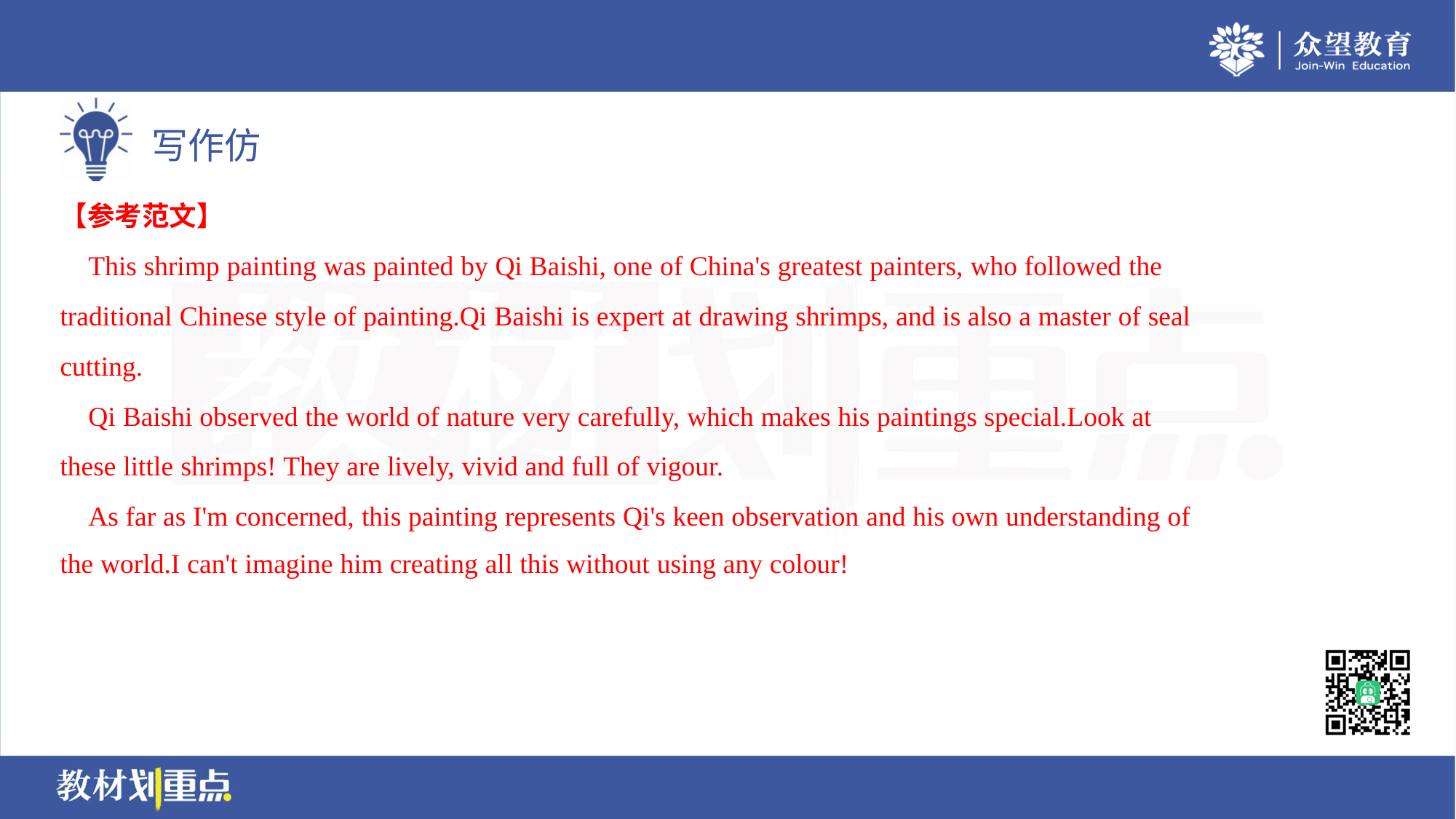

【参考范文】
    This shrimp painting was painted by Qi Baishi, one of China's greatest painters, who followed the
traditional Chinese style of painting.Qi Baishi is expert at drawing shrimps, and is also a master of seal
cutting.
    Qi Baishi observed the world of nature very carefully, which makes his paintings special.Look at
these little shrimps! They are lively, vivid and full of vigour.
    As far as I'm concerned, this painting represents Qi's keen observation and his own understanding of
the world.I can't imagine him creating all this without using any colour!